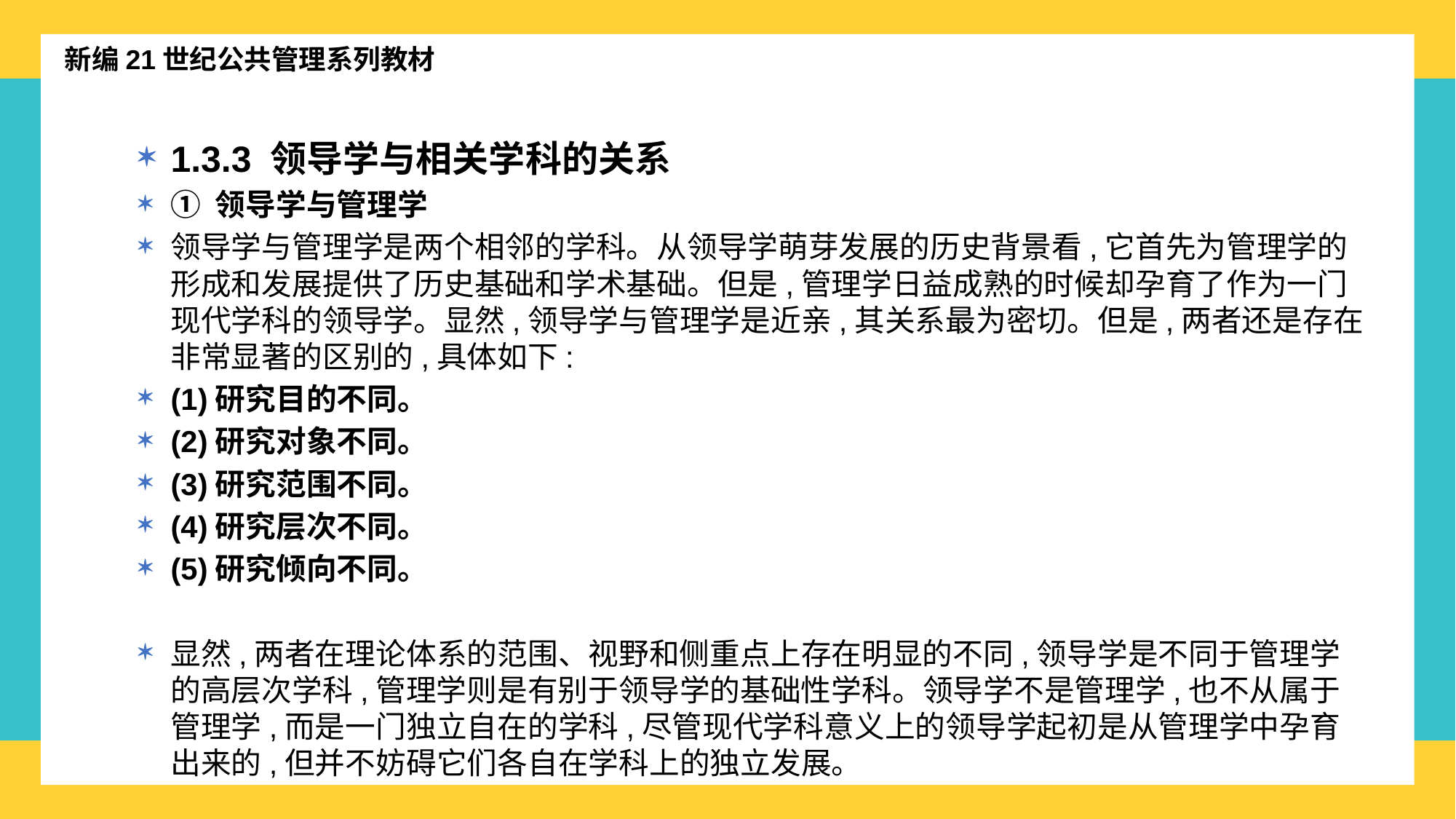

新编21世纪公共管理系列教材
1.3.3 领导学与相关学科的关系
① 领导学与管理学
领导学与管理学是两个相邻的学科。从领导学萌芽发展的历史背景看,它首先为管理学的形成和发展提供了历史基础和学术基础。但是,管理学日益成熟的时候却孕育了作为一门现代学科的领导学。显然,领导学与管理学是近亲,其关系最为密切。但是,两者还是存在非常显著的区别的,具体如下:
(1)研究目的不同。
(2)研究对象不同。
(3)研究范围不同。
(4)研究层次不同。
(5)研究倾向不同。

显然,两者在理论体系的范围、视野和侧重点上存在明显的不同,领导学是不同于管理学的高层次学科,管理学则是有别于领导学的基础性学科。领导学不是管理学,也不从属于管理学,而是一门独立自在的学科,尽管现代学科意义上的领导学起初是从管理学中孕育出来的,但并不妨碍它们各自在学科上的独立发展。